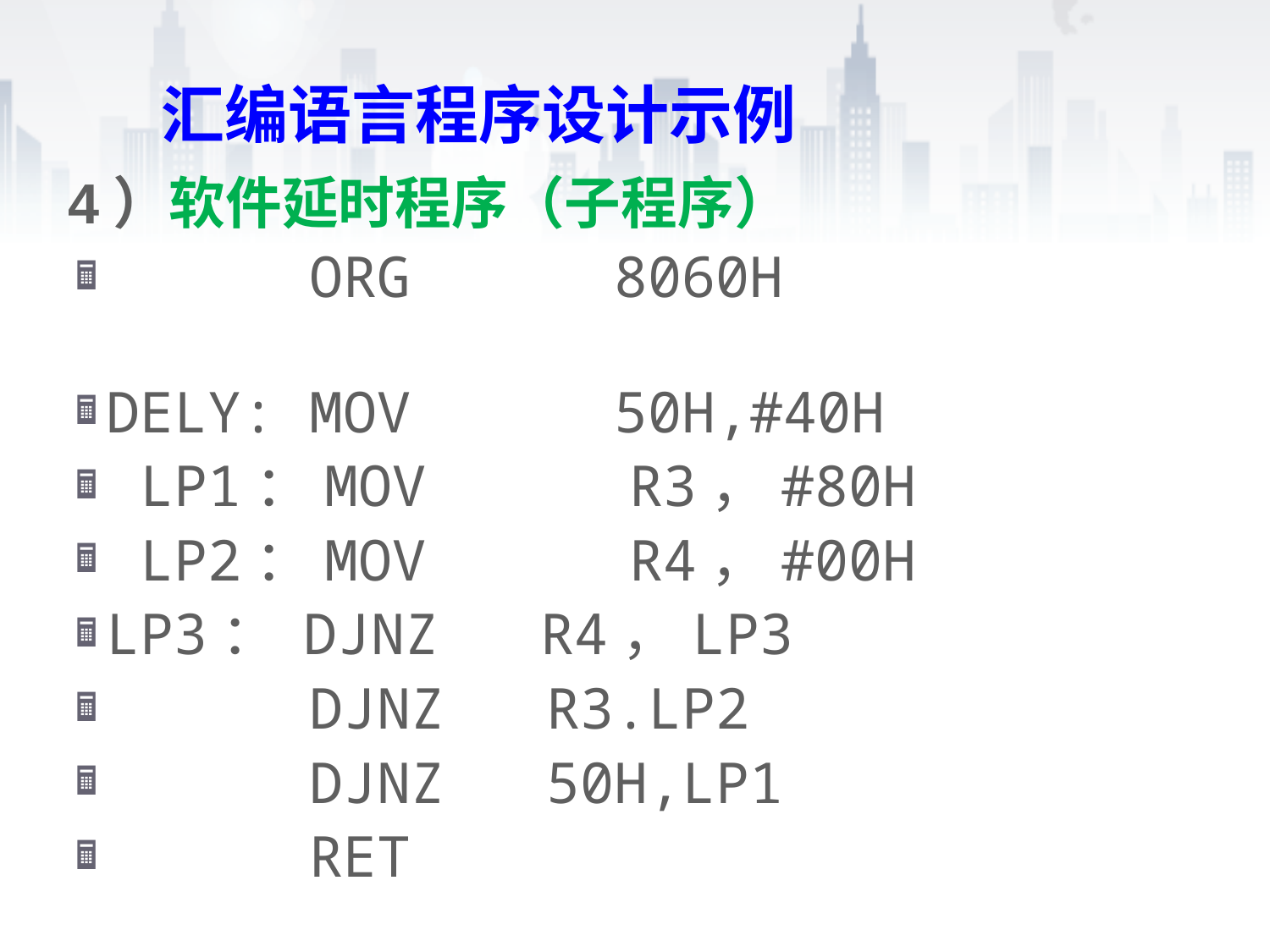

# 汇编语言程序设计示例
4）软件延时程序（子程序）
      ORG      8060H
DELY: MOV      50H,#40H
 LP1：MOV      R3，#80H
 LP2：MOV      R4，#00H
LP3： DJNZ   R4，LP3
      DJNZ   R3.LP2
      DJNZ   50H,LP1
      RET